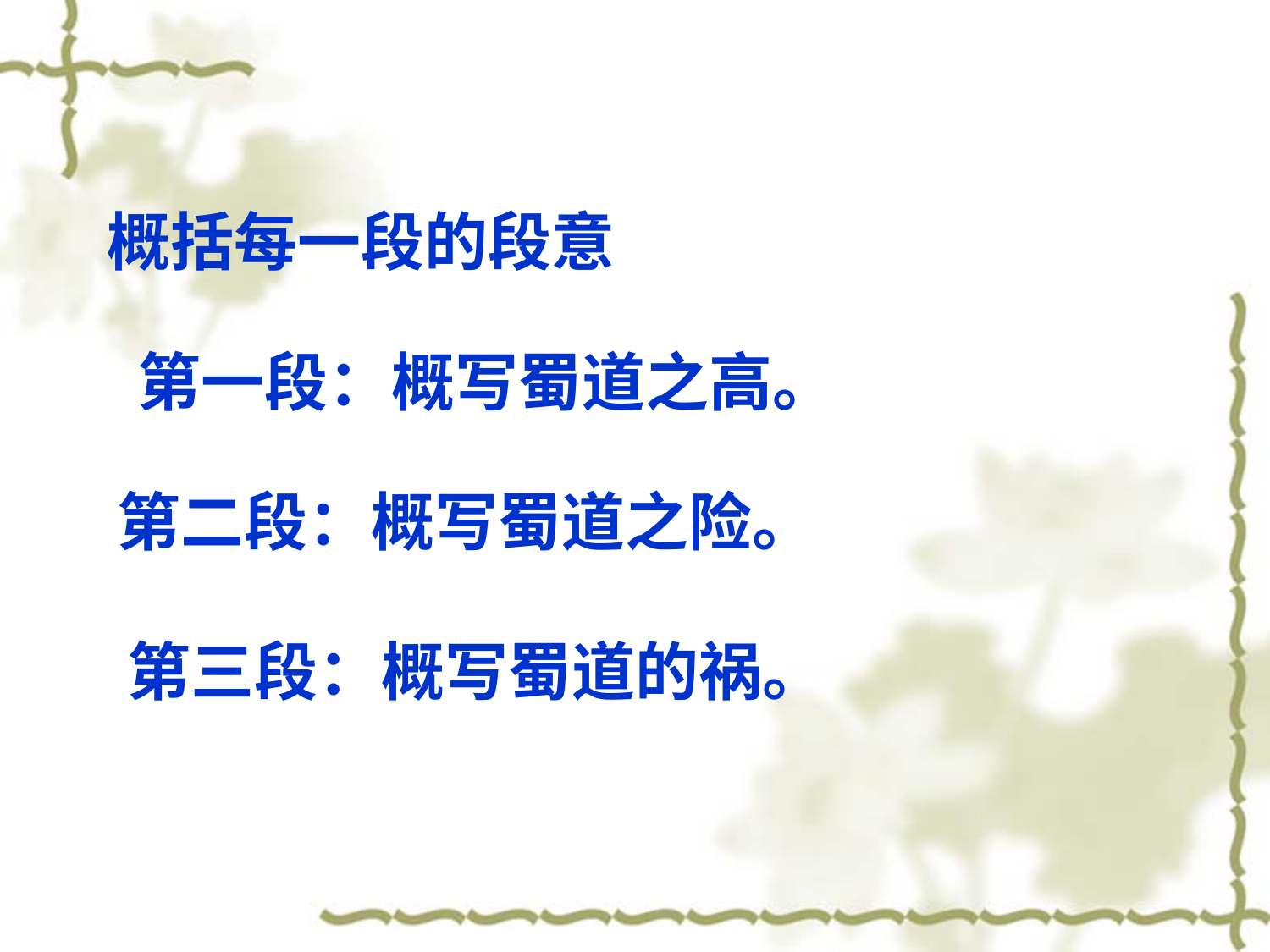

概括每一段的段意
第一段：概写蜀道之高。
第二段：概写蜀道之险。
第三段：概写蜀道的祸。